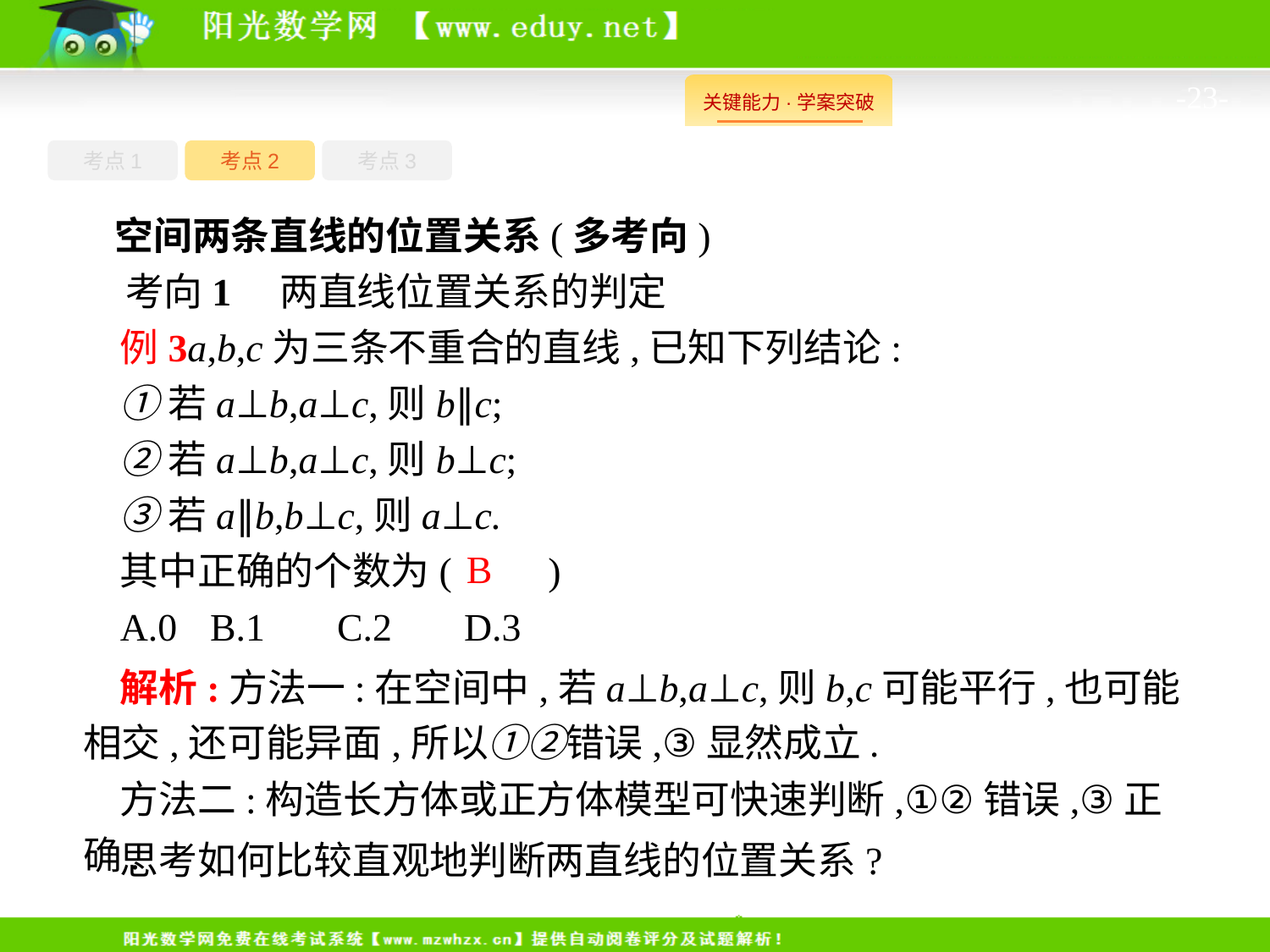

-23-
考点1
考点3
考点2
空间两条直线的位置关系(多考向)
考向1　两直线位置关系的判定
例3a,b,c为三条不重合的直线,已知下列结论:
①若a⊥b,a⊥c,则b∥c;
②若a⊥b,a⊥c,则b⊥c;
③若a∥b,b⊥c,则a⊥c.
其中正确的个数为(　　)
A.0	B.1	C.2	D.3
B
解析:方法一:在空间中,若a⊥b,a⊥c,则b,c可能平行,也可能相交,还可能异面,所以①②错误,③显然成立.
方法二:构造长方体或正方体模型可快速判断,①②错误,③正确.
思考如何比较直观地判断两直线的位置关系?